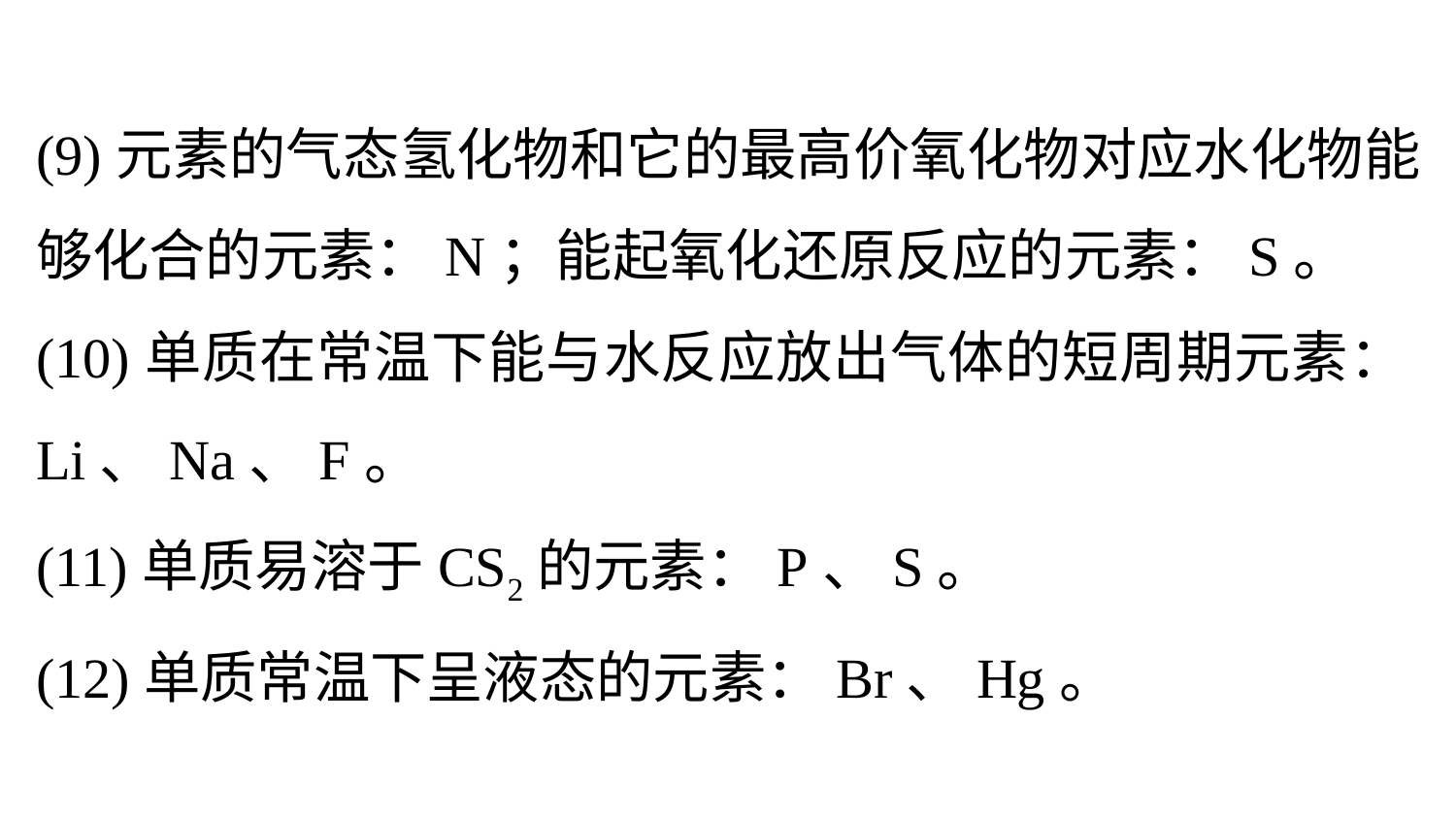

(9)元素的气态氢化物和它的最高价氧化物对应水化物能够化合的元素：N；能起氧化还原反应的元素：S。
(10)单质在常温下能与水反应放出气体的短周期元素：Li、Na、F。
(11)单质易溶于CS2的元素：P、S。
(12)单质常温下呈液态的元素：Br、Hg。